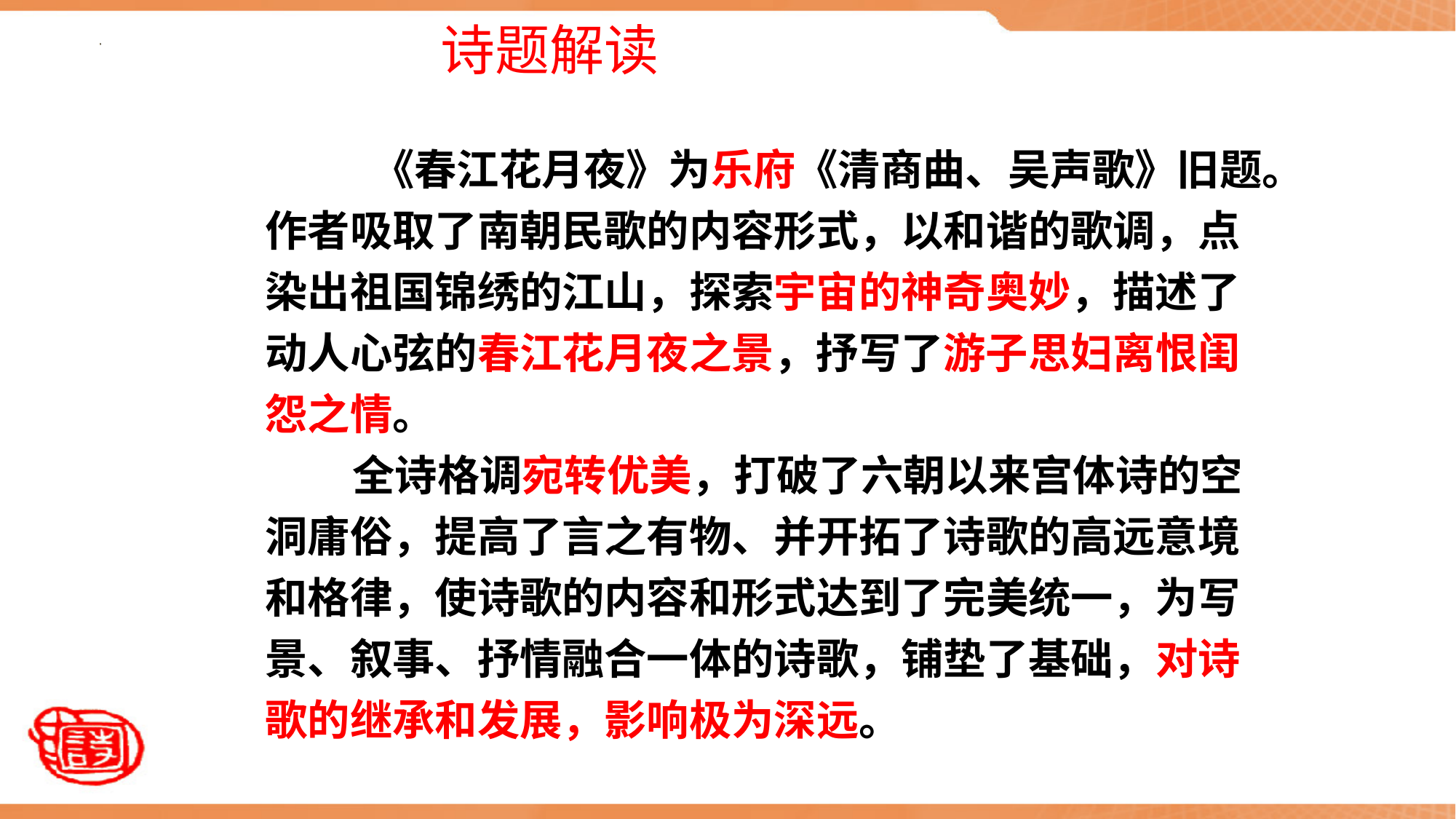

诗题解读
          《春江花月夜》为乐府《清商曲、吴声歌》旧题。作者吸取了南朝民歌的内容形式，以和谐的歌调，点染出祖国锦绣的江山，探索宇宙的神奇奥妙，描述了动人心弦的春江花月夜之景，抒写了游子思妇离恨闺怨之情。
        全诗格调宛转优美，打破了六朝以来宫体诗的空洞庸俗，提高了言之有物、并开拓了诗歌的高远意境和格律，使诗歌的内容和形式达到了完美统一，为写景、叙事、抒情融合一体的诗歌，铺垫了基础，对诗歌的继承和发展，影响极为深远。